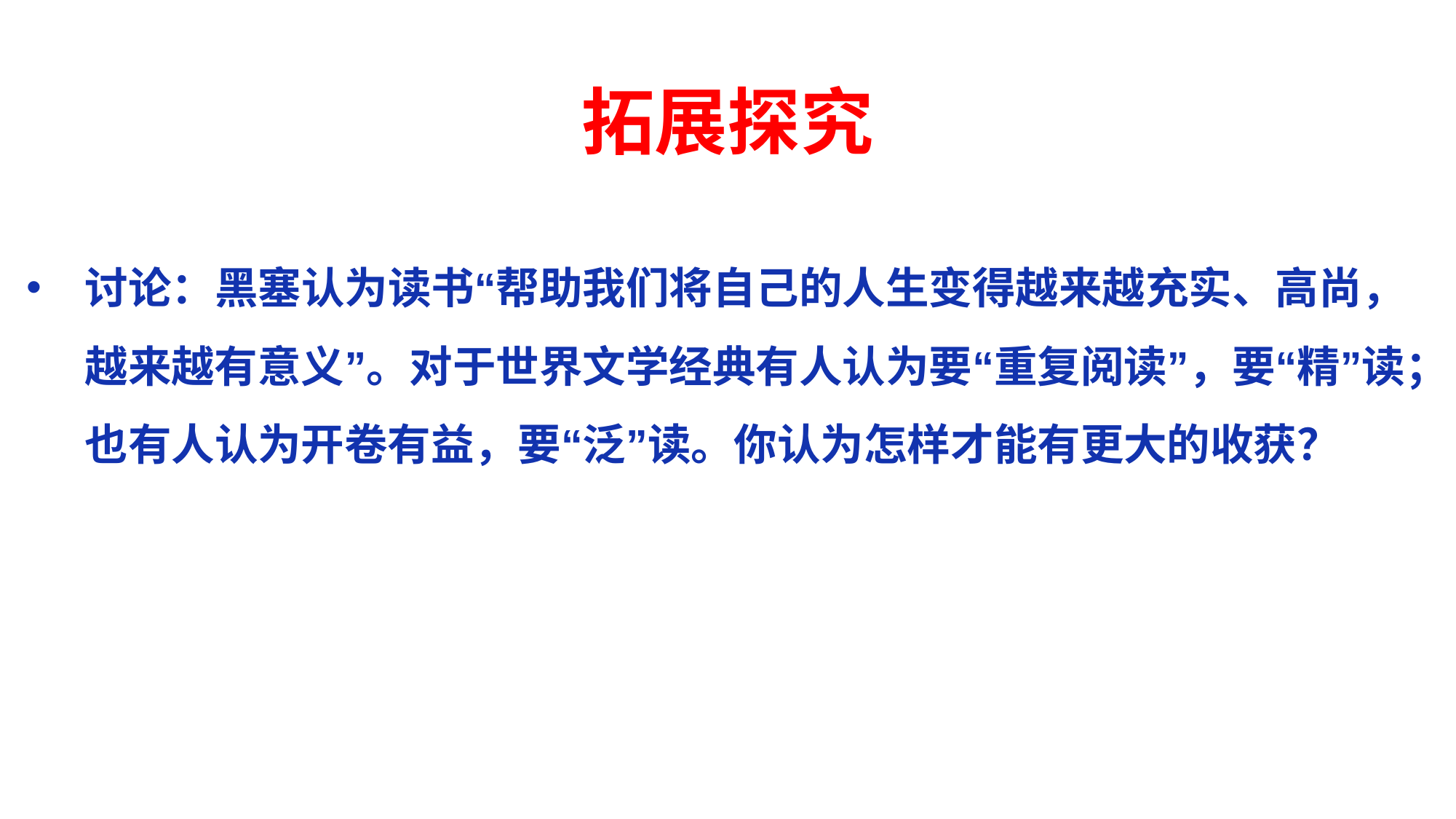

# 拓展探究
讨论：黑塞认为读书“帮助我们将自己的人生变得越来越充实、高尚，越来越有意义”。对于世界文学经典有人认为要“重复阅读”，要“精”读；也有人认为开卷有益，要“泛”读。你认为怎样才能有更大的收获？